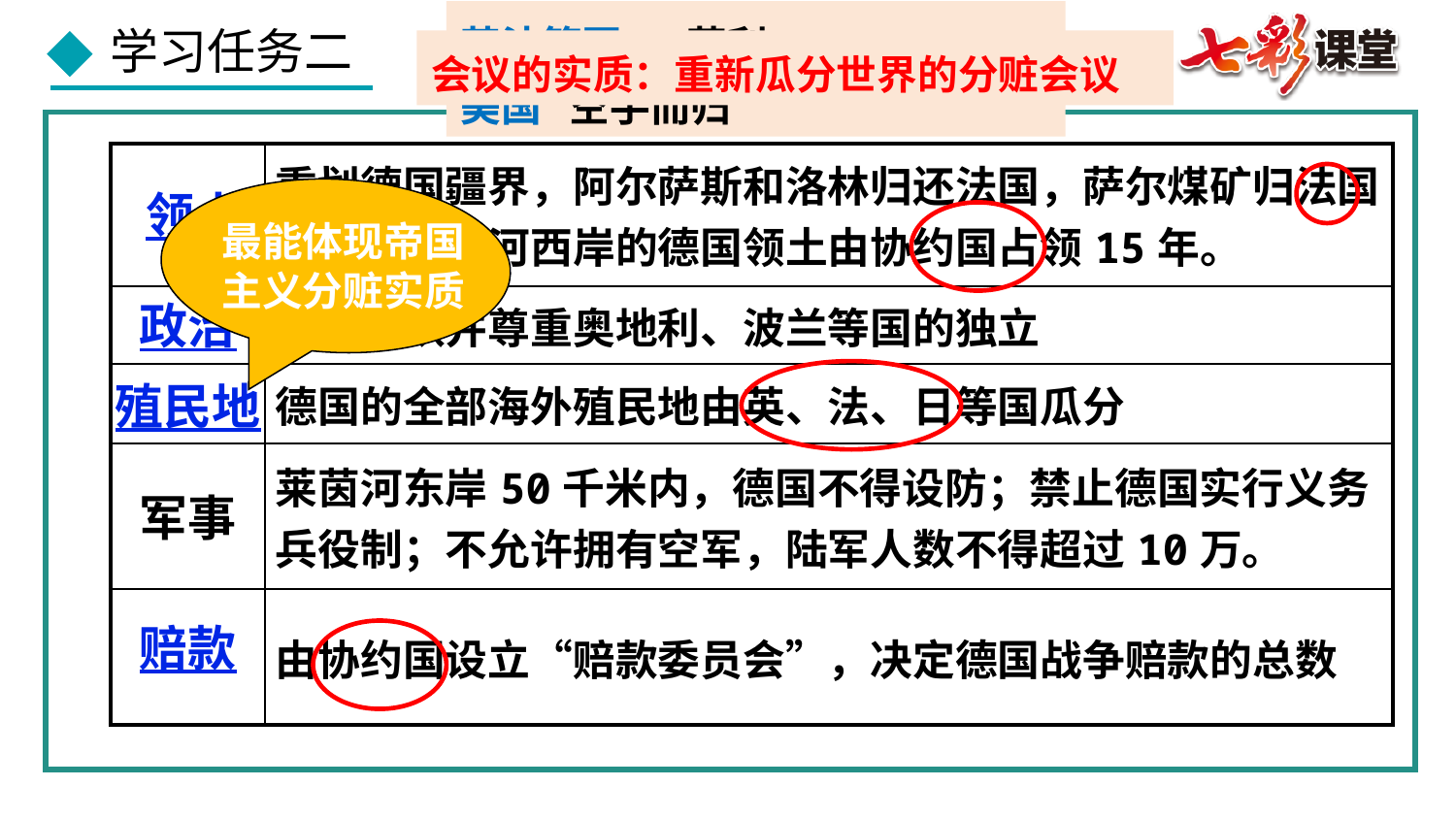

英法等国       获利
美国   空手而归
会议的实质：重新瓜分世界的分赃会议
德国       被制裁，受到严惩
|  | 重划德国疆界，阿尔萨斯和洛林归还法国，萨尔煤矿归法国开采；莱茵河西岸的德国领土由协约国占领15年。 |
| --- | --- |
|  | 德国承认并尊重奥地利、波兰等国的独立 |
|  | 德国的全部海外殖民地由英、法、日等国瓜分 |
|  | 莱茵河东岸50千米内，德国不得设防；禁止德国实行义务兵役制；不允许拥有空军，陆军人数不得超过10万。 |
|  | 由协约国设立“赔款委员会”，决定德国战争赔款的总数 |

领土

最能体现帝国主义分赃实质

政治

殖民地
军事
赔款